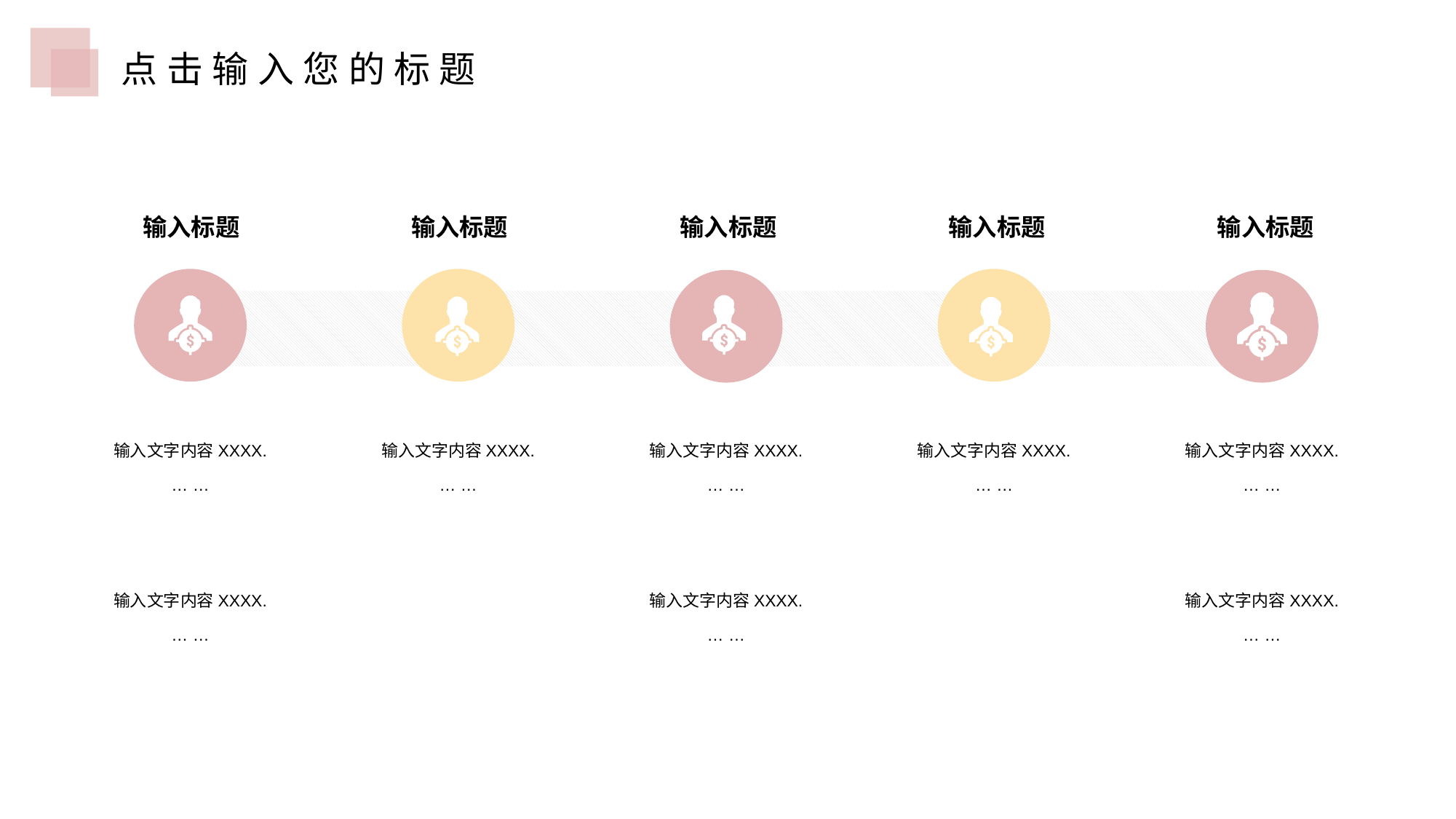

点击输入您的标题
输入标题
输入标题
输入标题
输入标题
输入标题

输入文字内容XXXX.
… …
输入文字内容XXXX.
… …
输入文字内容XXXX.
… …
输入文字内容XXXX.
… …
输入文字内容XXXX.
… …
输入文字内容XXXX.
… …
输入文字内容XXXX.
… …
输入文字内容XXXX.
… …